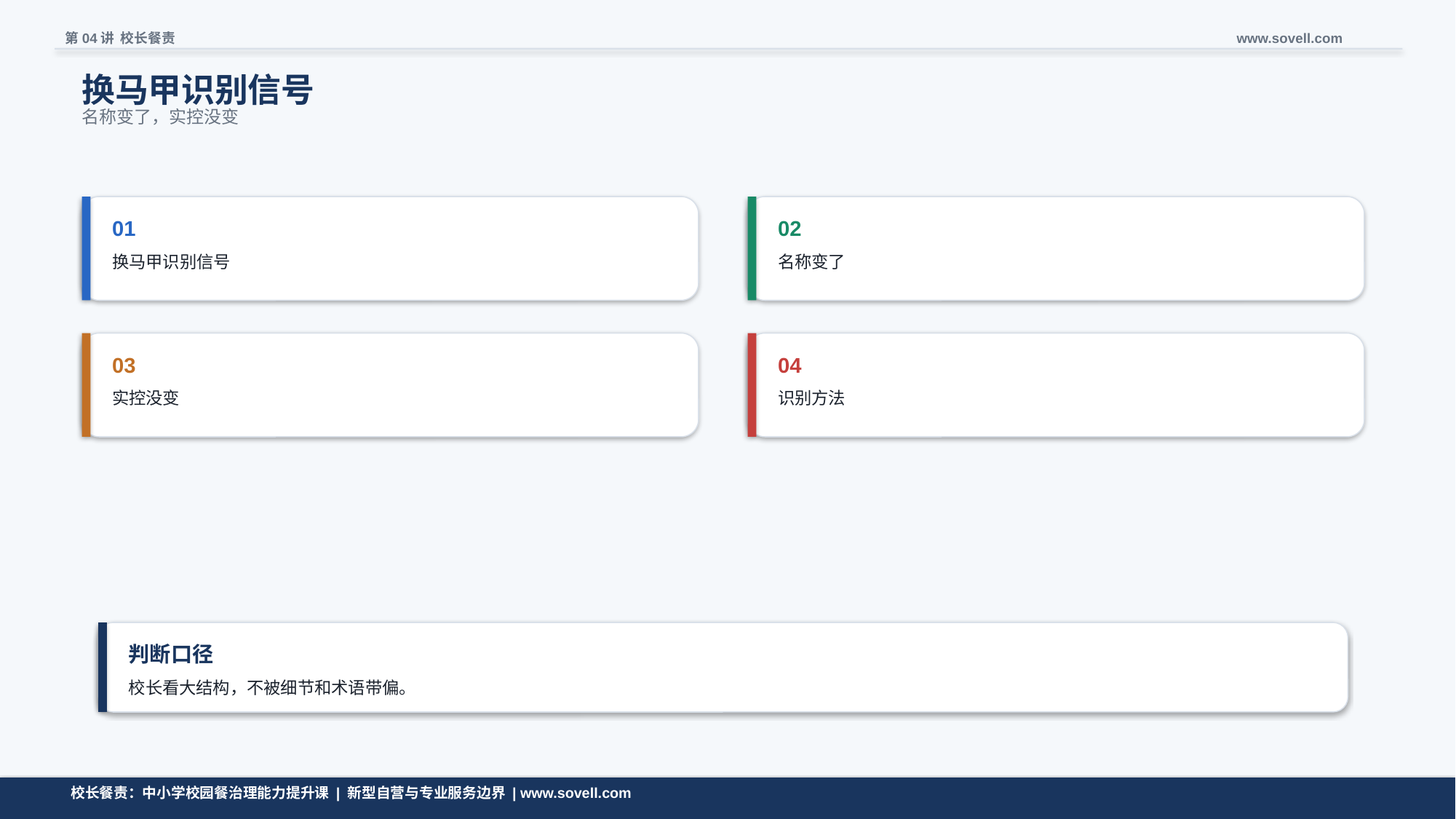

第04讲  校长餐责
www.sovell.com

换马甲识别信号
名称变了，实控没变

01
02
换马甲识别信号
名称变了

03
04
实控没变
识别方法

判断口径
校长看大结构，不被细节和术语带偏。

清单不是越长越好，而是要帮助校长快速判断。
校长餐责：中小学校园餐治理能力提升课 | 新型自营与专业服务边界 | www.sovell.com